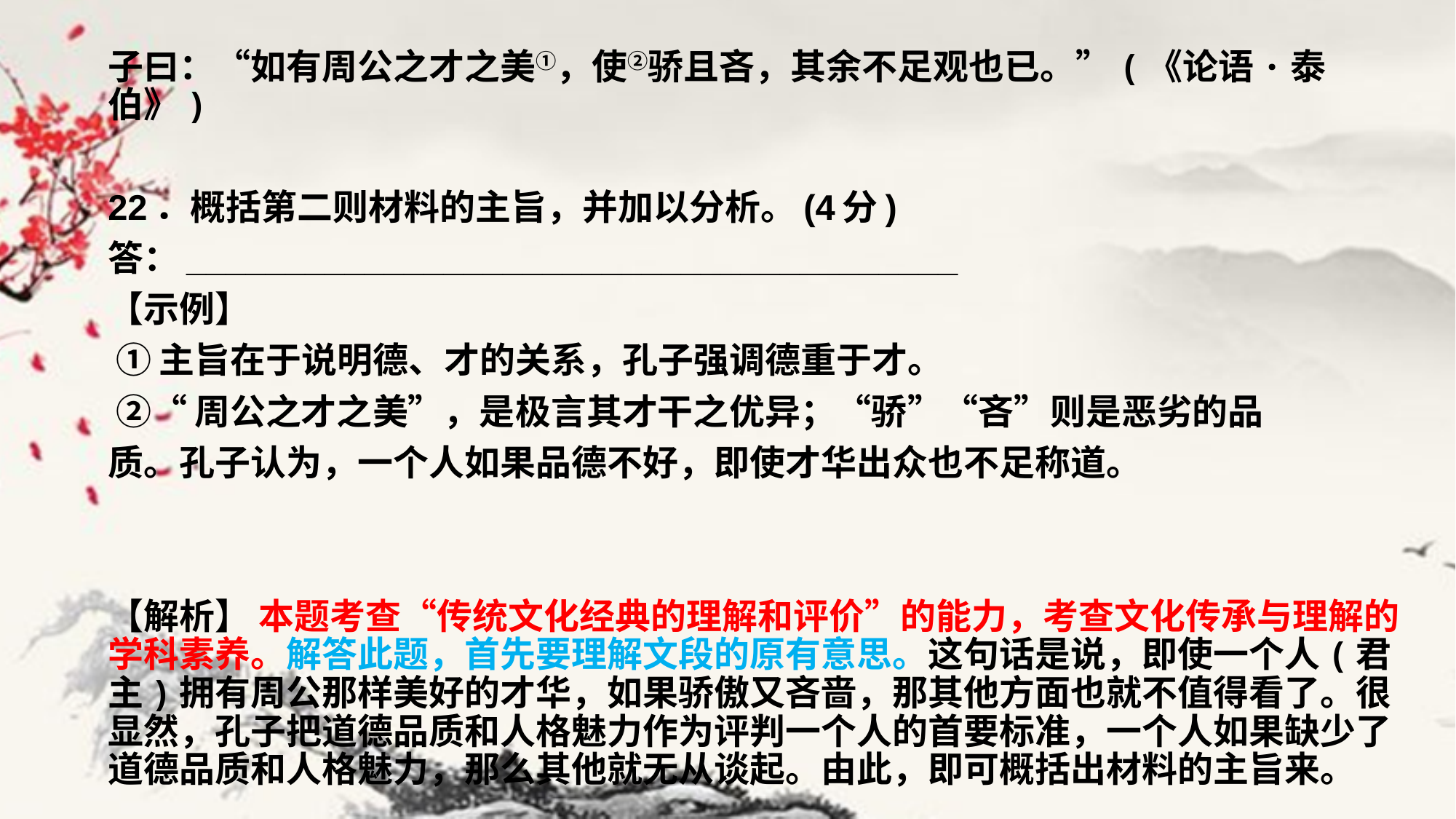

子曰：“如有周公之才之美①，使②骄且吝，其余不足观也已。”(《论语·泰伯》)

22．概括第二则材料的主旨，并加以分析。(4分)
答：_______________________________________
【示例】
 ①主旨在于说明德、才的关系，孔子强调德重于才。
 ②“周公之才之美”，是极言其才干之优异；“骄”“吝”则是恶劣的品
质。孔子认为，一个人如果品德不好，即使才华出众也不足称道。

【解析】 本题考查“传统文化经典的理解和评价”的能力，考查文化传承与理解的学科素养。解答此题，首先要理解文段的原有意思。这句话是说，即使一个人(君主)拥有周公那样美好的才华，如果骄傲又吝啬，那其他方面也就不值得看了。很显然，孔子把道德品质和人格魅力作为评判一个人的首要标准，一个人如果缺少了道德品质和人格魅力，那么其他就无从谈起。由此，即可概括出材料的主旨来。

#